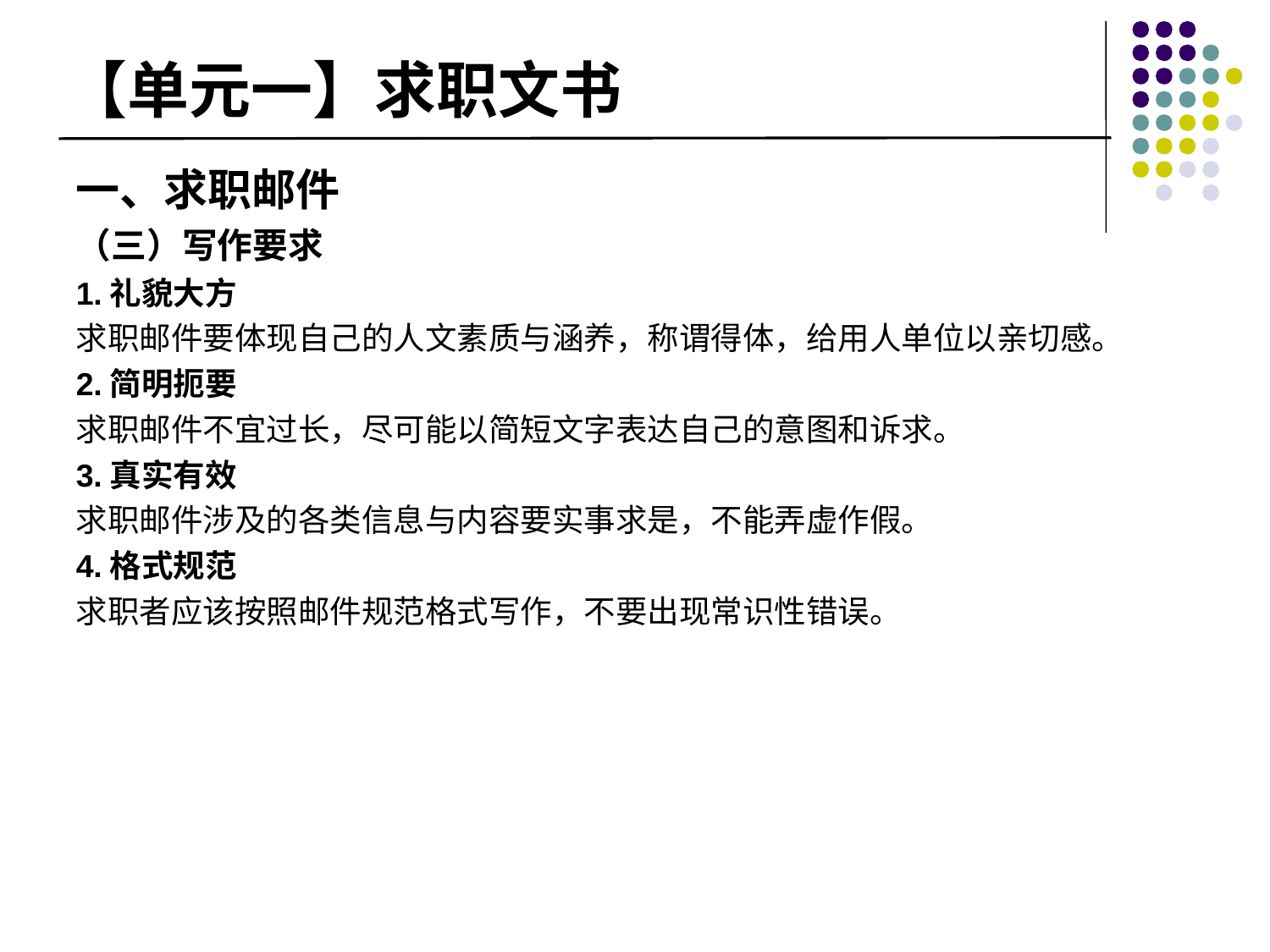

# 【单元一】求职文书
一、求职邮件
（三）写作要求
1.礼貌大方
求职邮件要体现自己的人文素质与涵养，称谓得体，给用人单位以亲切感。
2.简明扼要
求职邮件不宜过长，尽可能以简短文字表达自己的意图和诉求。
3.真实有效
求职邮件涉及的各类信息与内容要实事求是，不能弄虚作假。
4.格式规范
求职者应该按照邮件规范格式写作，不要出现常识性错误。